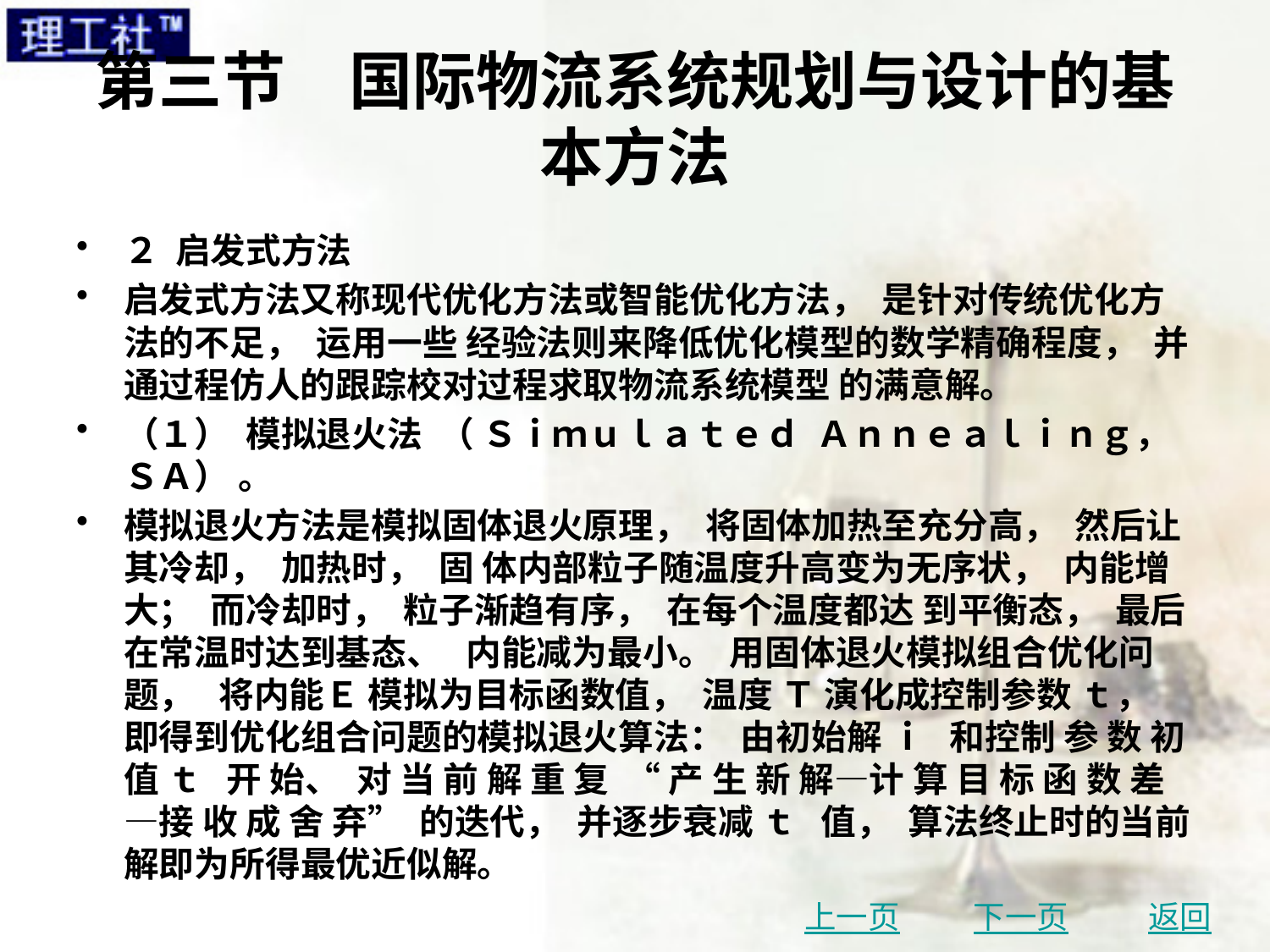

# 第三节　国际物流系统规划与设计的基本方法
２  启发式方法
启发式方法又称现代优化方法或智能优化方法，  是针对传统优化方法的不足，  运用一些 经验法则来降低优化模型的数学精确程度，  并通过程仿人的跟踪校对过程求取物流系统模型 的满意解。
（１）  模拟退火法  （ Ｓｉｍｕｌａｔｅｄ  Ａｎｎｅａｌｉｎｇ，  ＳＡ） 。
模拟退火方法是模拟固体退火原理，  将固体加热至充分高，  然后让其冷却，  加热时，  固 体内部粒子随温度升高变为无序状，  内能增大；  而冷却时，  粒子渐趋有序，  在每个温度都达 到平衡态，  最后在常温时达到基态、   内能减为最小。  用固体退火模拟组合优化问题，   将内能Ｅ 模拟为目标函数值，  温度 Ｔ 演化成控制参数 ｔ，  即得到优化组合问题的模拟退火算法：  由初始解 ｉ   和控制 参 数 初 值 ｔ   开 始、  对 当 前 解 重 复  “ 产 生 新 解—计 算 目 标 函 数 差—接 收 成 舍 弃”  的迭代，  并逐步衰减 ｔ   值，  算法终止时的当前解即为所得最优近似解。

上一页
下一页
返回